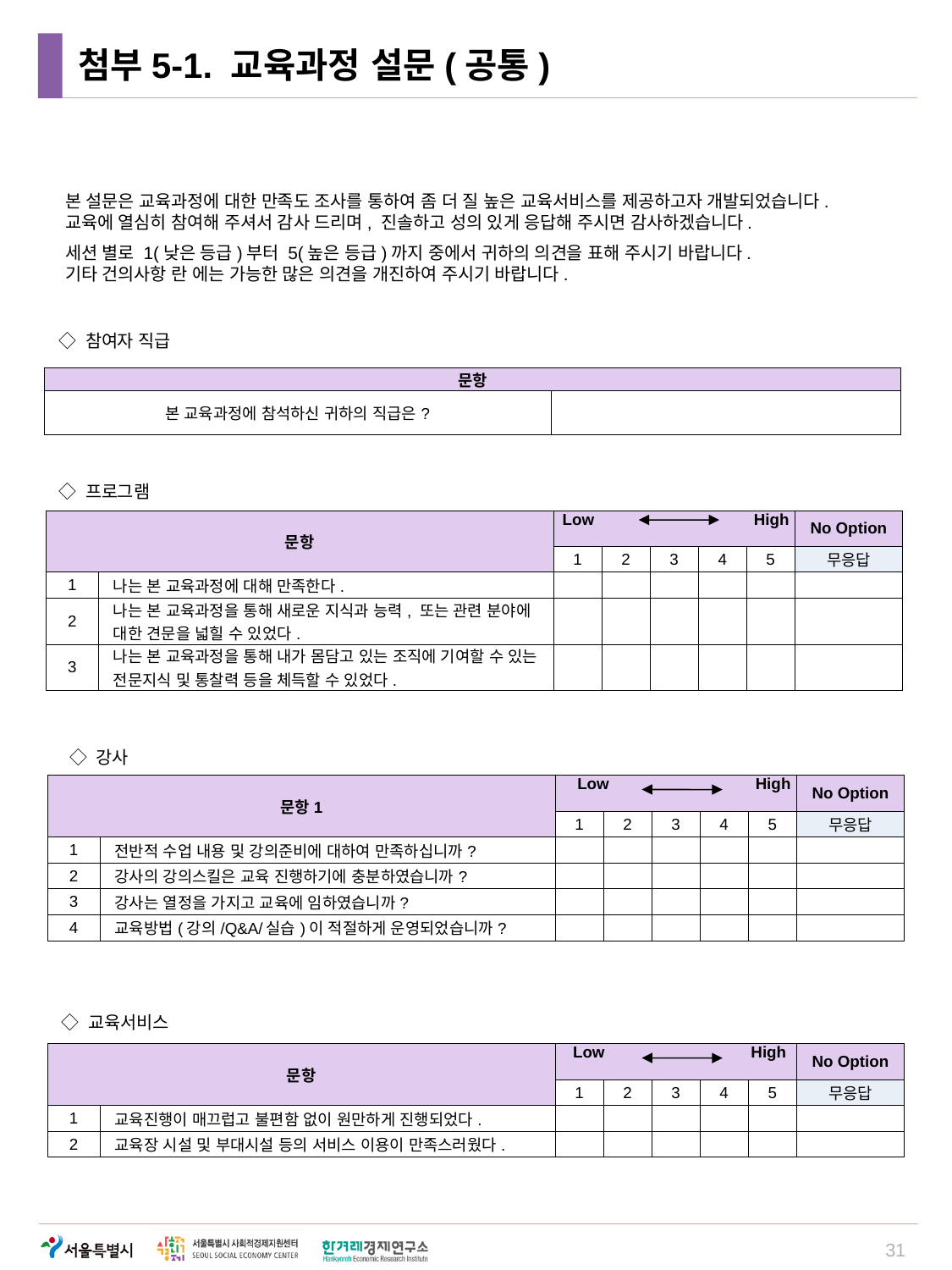

# 첨부5-1. 교육과정 설문(공통)
본 설문은 교육과정에 대한 만족도 조사를 통하여 좀 더 질 높은 교육서비스를 제공하고자 개발되었습니다.
교육에 열심히 참여해 주셔서 감사 드리며, 진솔하고 성의 있게 응답해 주시면 감사하겠습니다.

세션 별로 1(낮은 등급)부터 5(높은 등급)까지 중에서 귀하의 의견을 표해 주시기 바랍니다.
기타 건의사항 란 에는 가능한 많은 의견을 개진하여 주시기 바랍니다.
 ◇ 참여자 직급
| 문항 |  |
| --- | --- |
| 본 교육과정에 참석하신 귀하의 직급은? |  |
 ◇ 프로그램
| 문항 |  | Low High |  |  |  |  | No Option |
| --- | --- | --- | --- | --- | --- | --- | --- |
|  |  | 1 | 2 | 3 | 4 | 5 | 무응답 |
| 1 | 나는 본 교육과정에 대해 만족한다. |  |  |  |  |  |  |
| 2 | 나는 본 교육과정을 통해 새로운 지식과 능력, 또는 관련 분야에 대한 견문을 넓힐 수 있었다. |  |  |  |  |  |  |
| 3 | 나는 본 교육과정을 통해 내가 몸담고 있는 조직에 기여할 수 있는 전문지식 및 통찰력 등을 체득할 수 있었다. |  |  |  |  |  |  |

 ◇ 강사
| 문항1 |  | Low High |  |  |  |  | No Option |
| --- | --- | --- | --- | --- | --- | --- | --- |
|  |  | 1 | 2 | 3 | 4 | 5 | 무응답 |
| 1 | 전반적 수업 내용 및 강의준비에 대하여 만족하십니까? |  |  |  |  |  |  |
| 2 | 강사의 강의스킬은 교육 진행하기에 충분하였습니까? |  |  |  |  |  |  |
| 3 | 강사는 열정을 가지고 교육에 임하였습니까? |  |  |  |  |  |  |
| 4 | 교육방법(강의/Q&A/실습)이 적절하게 운영되었습니까? |  |  |  |  |  |  |

 ◇ 교육서비스
| 문항 |  | Low High |  |  |  |  | No Option |
| --- | --- | --- | --- | --- | --- | --- | --- |
|  |  | 1 | 2 | 3 | 4 | 5 | 무응답 |
| 1 | 교육진행이 매끄럽고 불편함 없이 원만하게 진행되었다. |  |  |  |  |  |  |
| 2 | 교육장 시설 및 부대시설 등의 서비스 이용이 만족스러웠다. |  |  |  |  |  |  |

31